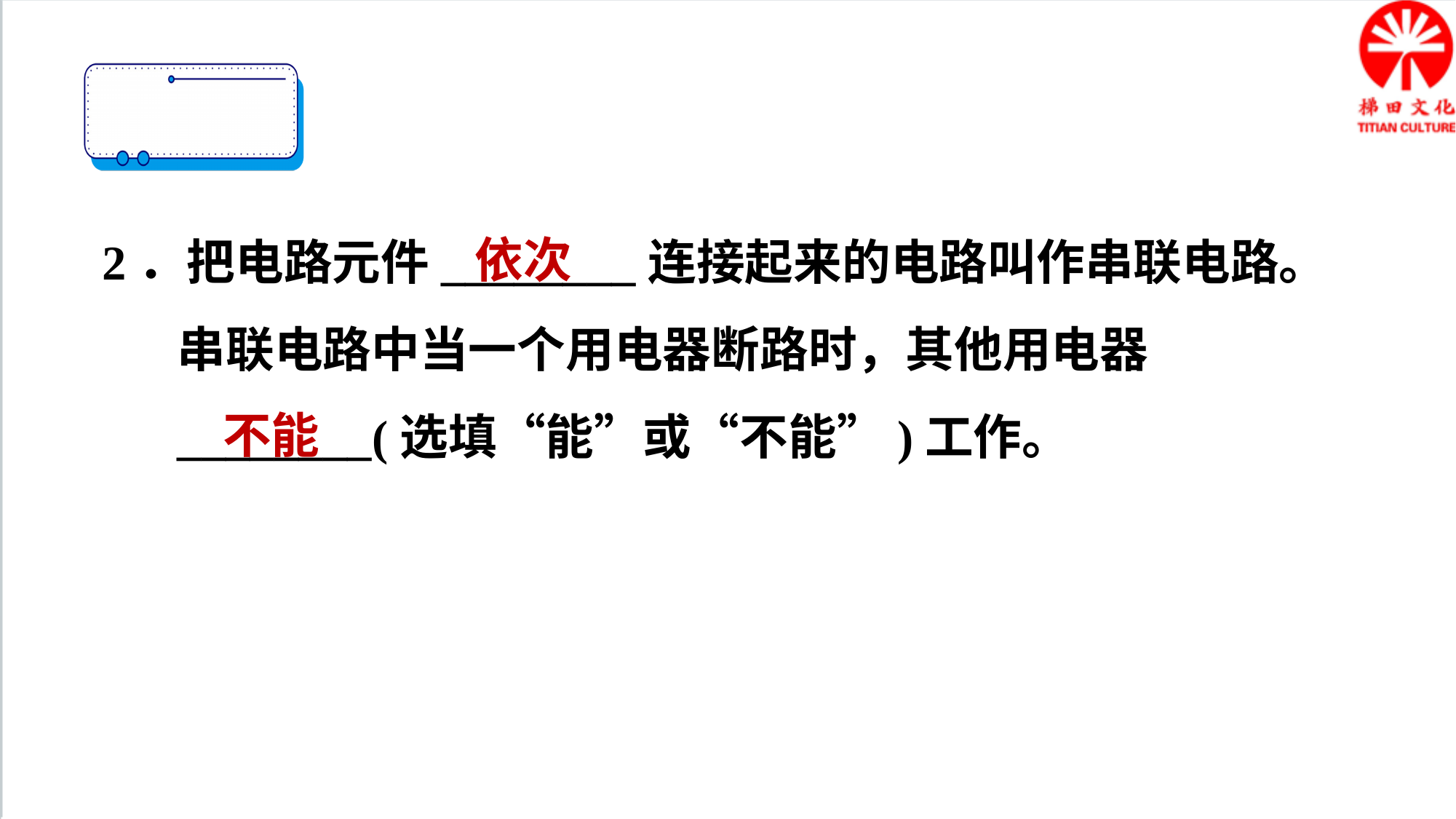

依次
2．把电路元件________连接起来的电路叫作串联电路。串联电路中当一个用电器断路时，其他用电器________(选填“能”或“不能”)工作。
不能